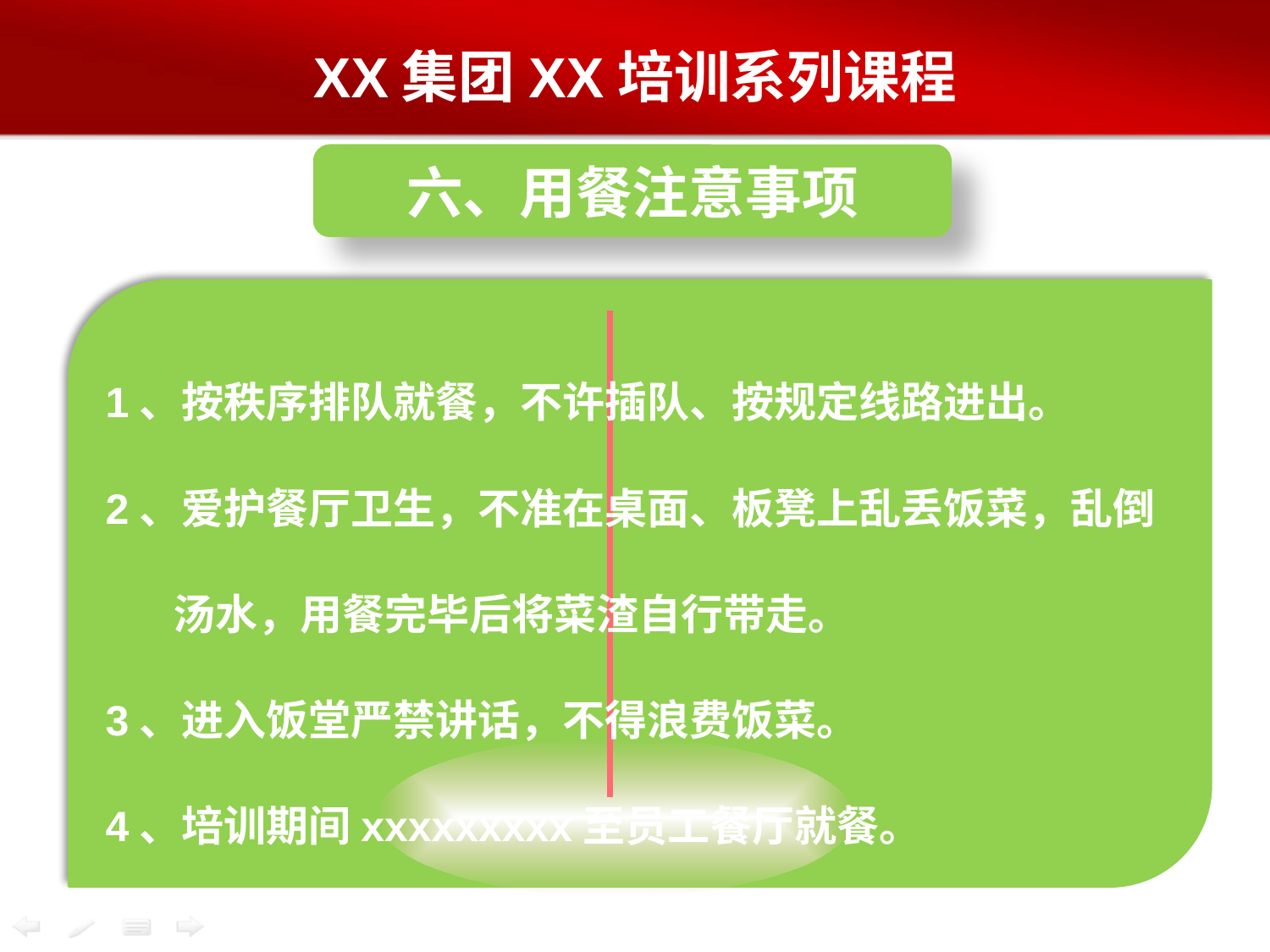

六、用餐注意事项

1、按秩序排队就餐，不许插队、按规定线路进出。
2、爱护餐厅卫生，不准在桌面、板凳上乱丢饭菜，乱倒
      汤水，用餐完毕后将菜渣自行带走。
3、进入饭堂严禁讲话，不得浪费饭菜。
4、培训期间xxxxxxxxx至员工餐厅就餐。